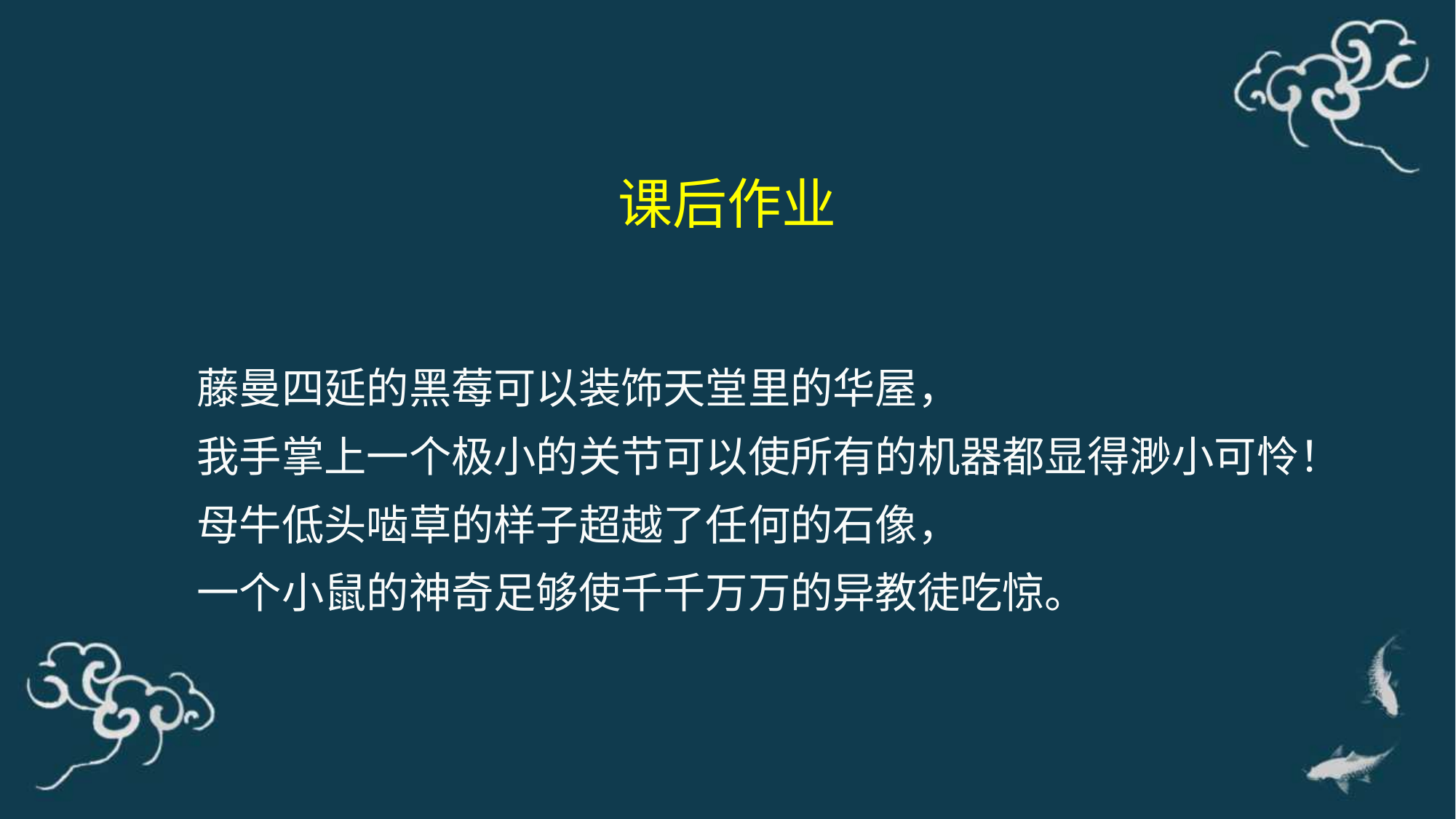

课后作业
藤曼四延的黑莓可以装饰天堂里的华屋，
我手掌上一个极小的关节可以使所有的机器都显得渺小可怜！
母牛低头啮草的样子超越了任何的石像，
一个小鼠的神奇足够使千千万万的异教徒吃惊。